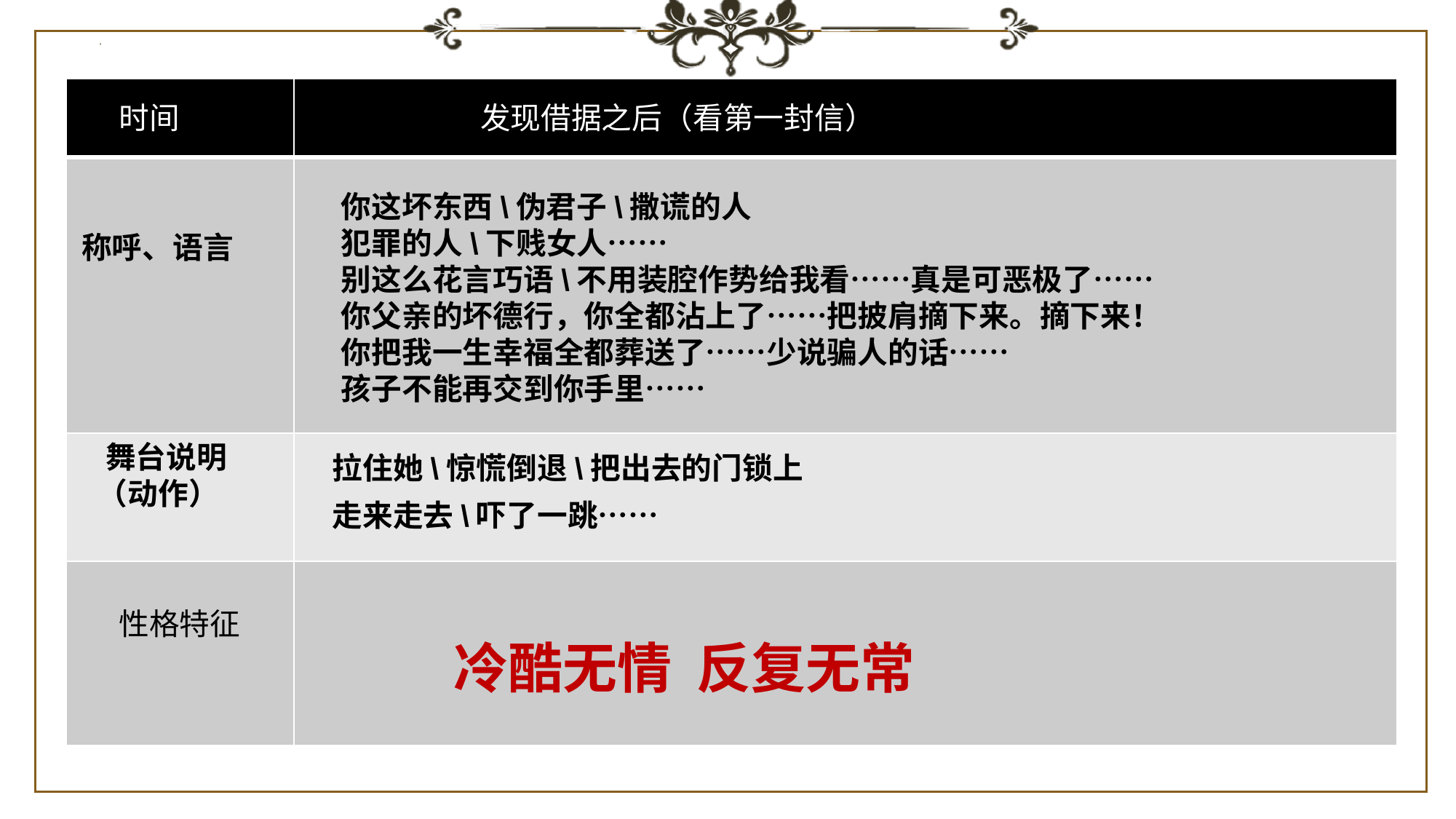

|  |  |
| --- | --- |
|  |  |
|  |  |
|  |  |
发现借据之后（看第一封信）
时间
你这坏东西\伪君子\撒谎的人
犯罪的人\下贱女人……
别这么花言巧语\不用装腔作势给我看……真是可恶极了……
你父亲的坏德行，你全都沾上了……把披肩摘下来。摘下来！
你把我一生幸福全都葬送了……少说骗人的话……
孩子不能再交到你手里……
称呼、语言
 舞台说明
（动作）
拉住她\惊慌倒退\把出去的门锁上
走来走去\吓了一跳……
性格特征
冷酷无情  反复无常